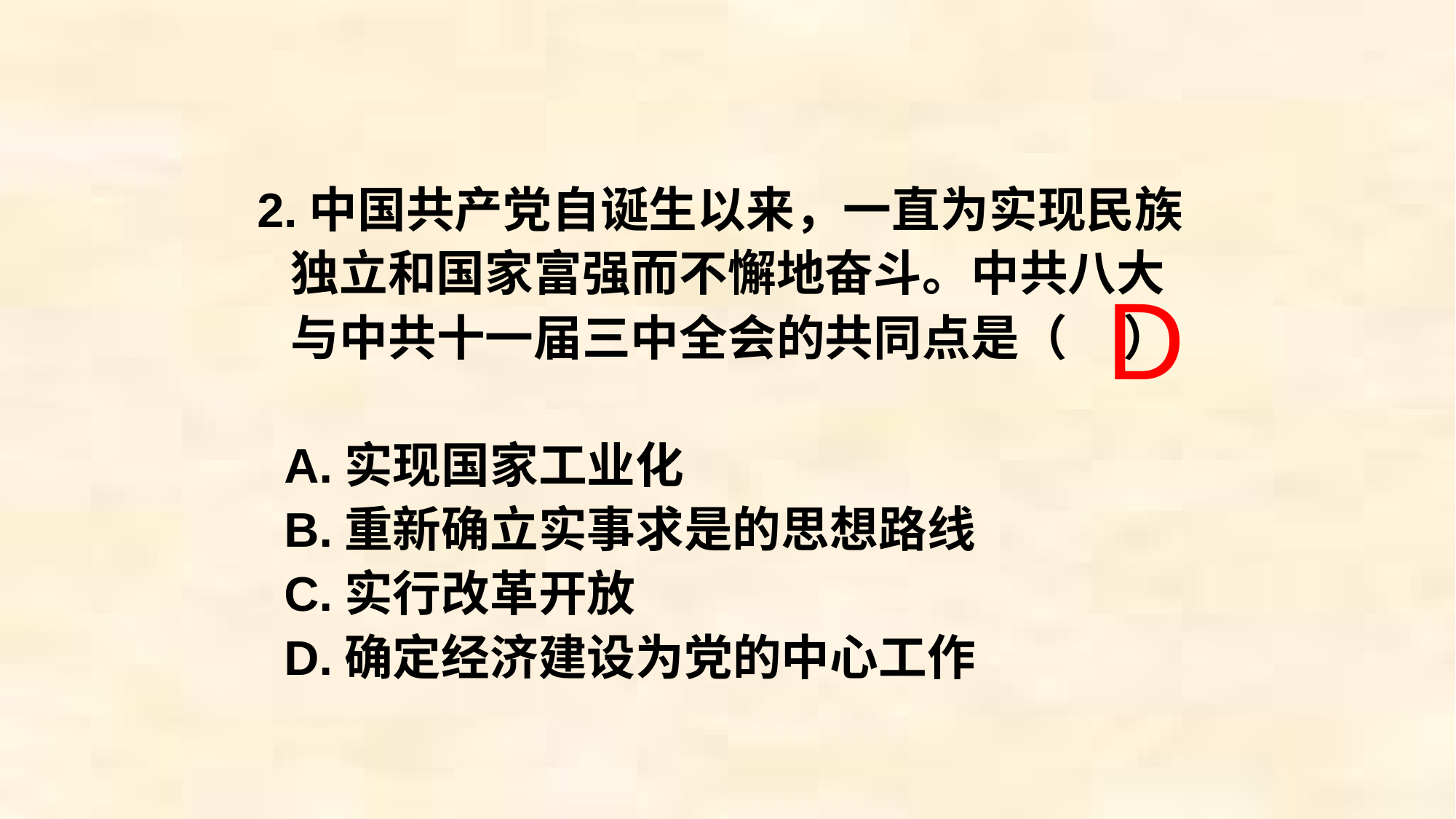

2.中国共产党自诞生以来，一直为实现民族
  独立和国家富强而不懈地奋斗。中共八大
  与中共十一届三中全会的共同点是（     ）
  A.实现国家工业化
  B.重新确立实事求是的思想路线
  C.实行改革开放
  D.确定经济建设为党的中心工作
D